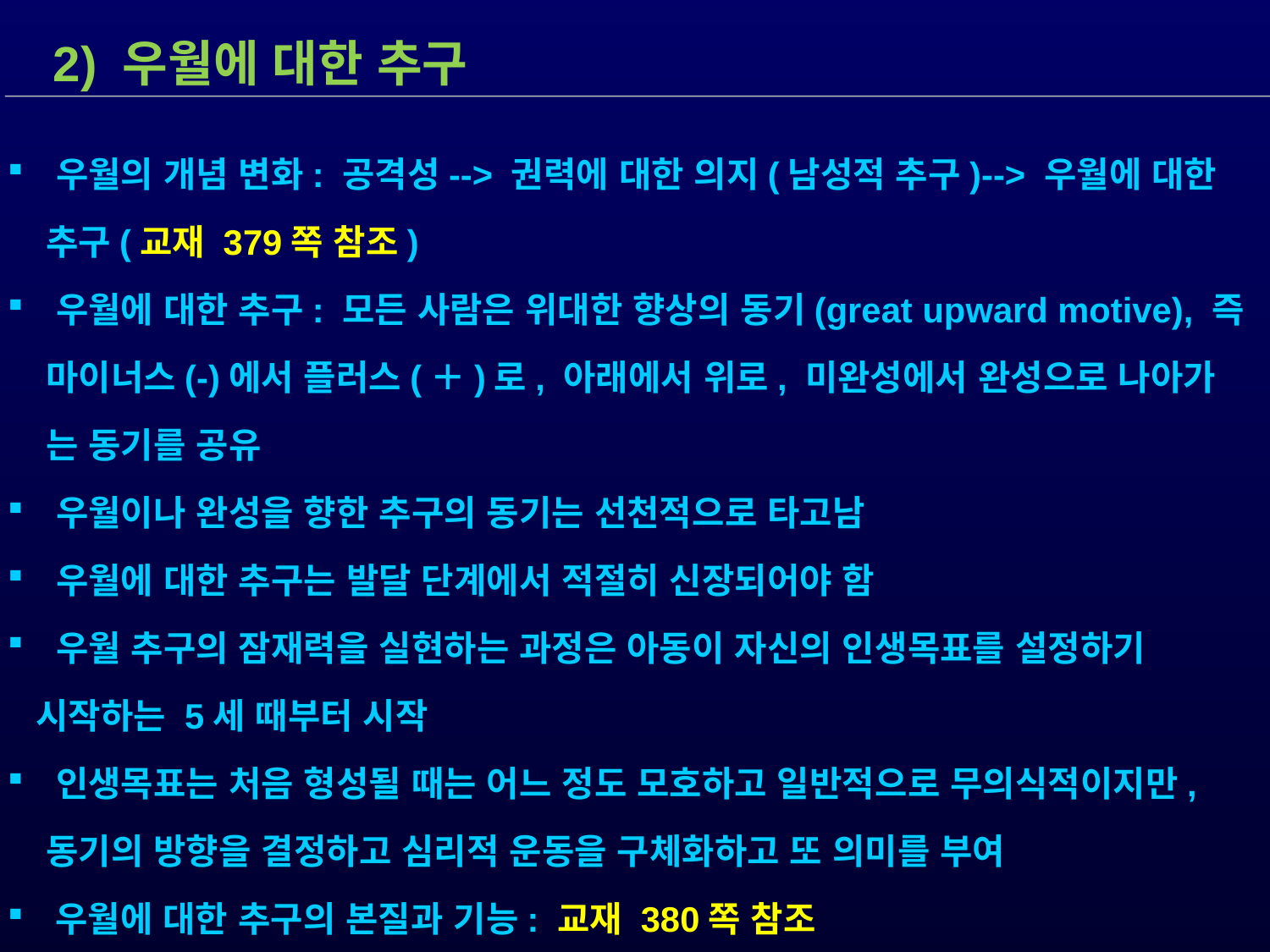

2) 우월에 대한 추구

 우월의 개념 변화: 공격성--> 권력에 대한 의지(남성적 추구)--> 우월에 대한
   추구(교재 379쪽 참조)
 우월에 대한 추구: 모든 사람은 위대한 향상의 동기(great upward motive), 즉
   마이너스(-)에서 플러스(＋)로, 아래에서 위로, 미완성에서 완성으로 나아가
   는 동기를 공유
 우월이나 완성을 향한 추구의 동기는 선천적으로 타고남
 우월에 대한 추구는 발달 단계에서 적절히 신장되어야 함
 우월 추구의 잠재력을 실현하는 과정은 아동이 자신의 인생목표를 설정하기
  시작하는 5세 때부터 시작
 인생목표는 처음 형성될 때는 어느 정도 모호하고 일반적으로 무의식적이지만,
   동기의 방향을 결정하고 심리적 운동을 구체화하고 또 의미를 부여
우월에 대한 추구의 본질과 기능: 교재 380쪽 참조